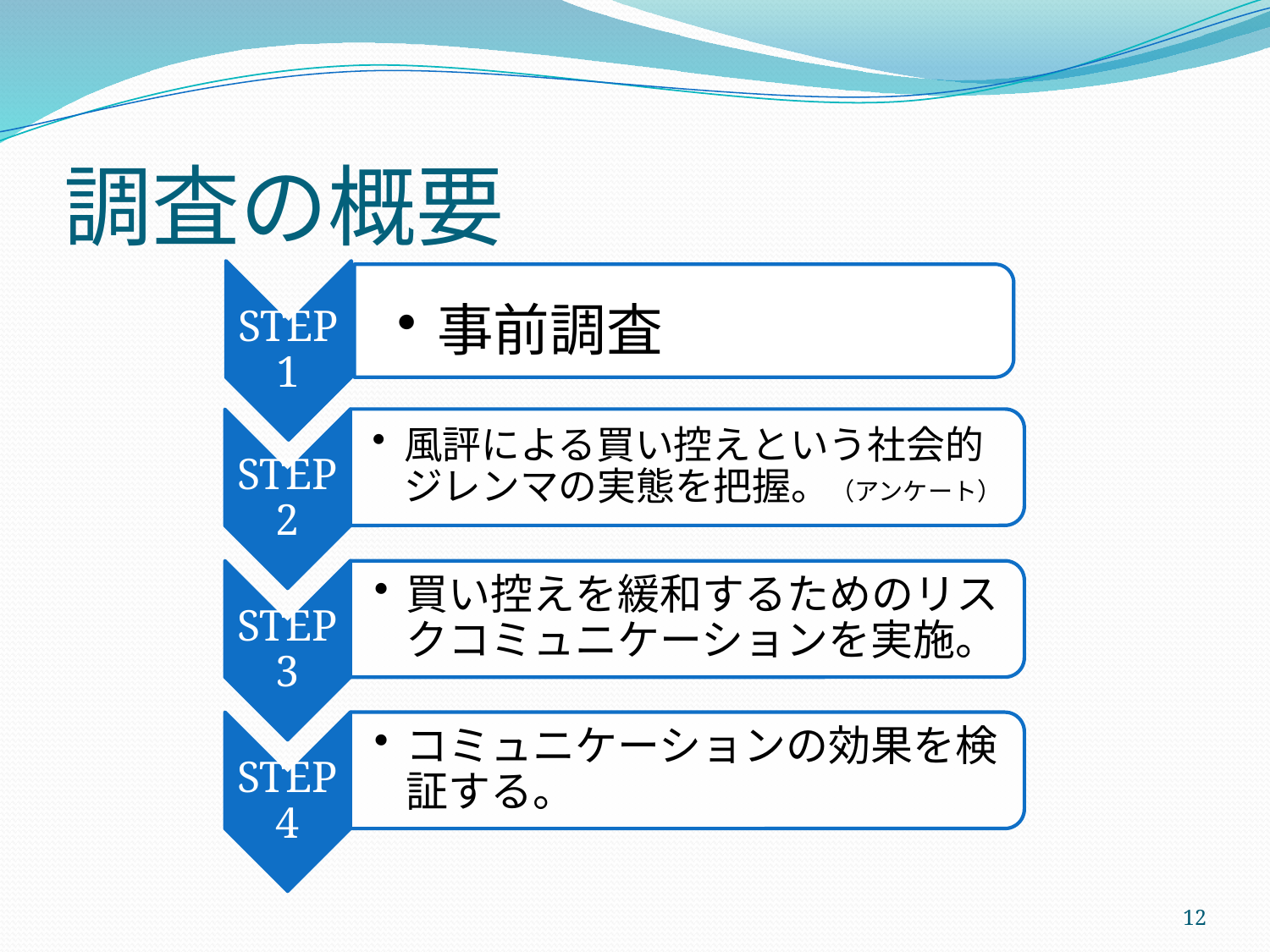

# 調査の概要

STEP1

事前調査
STEP1
STEP2
風評による買い控えという社会的ジレンマの実態を把握。（アンケート）
STEP3
買い控えを緩和するためのリスクコミュニケーションを実施。
STEP4
コミュニケーションの効果を検証する。
12